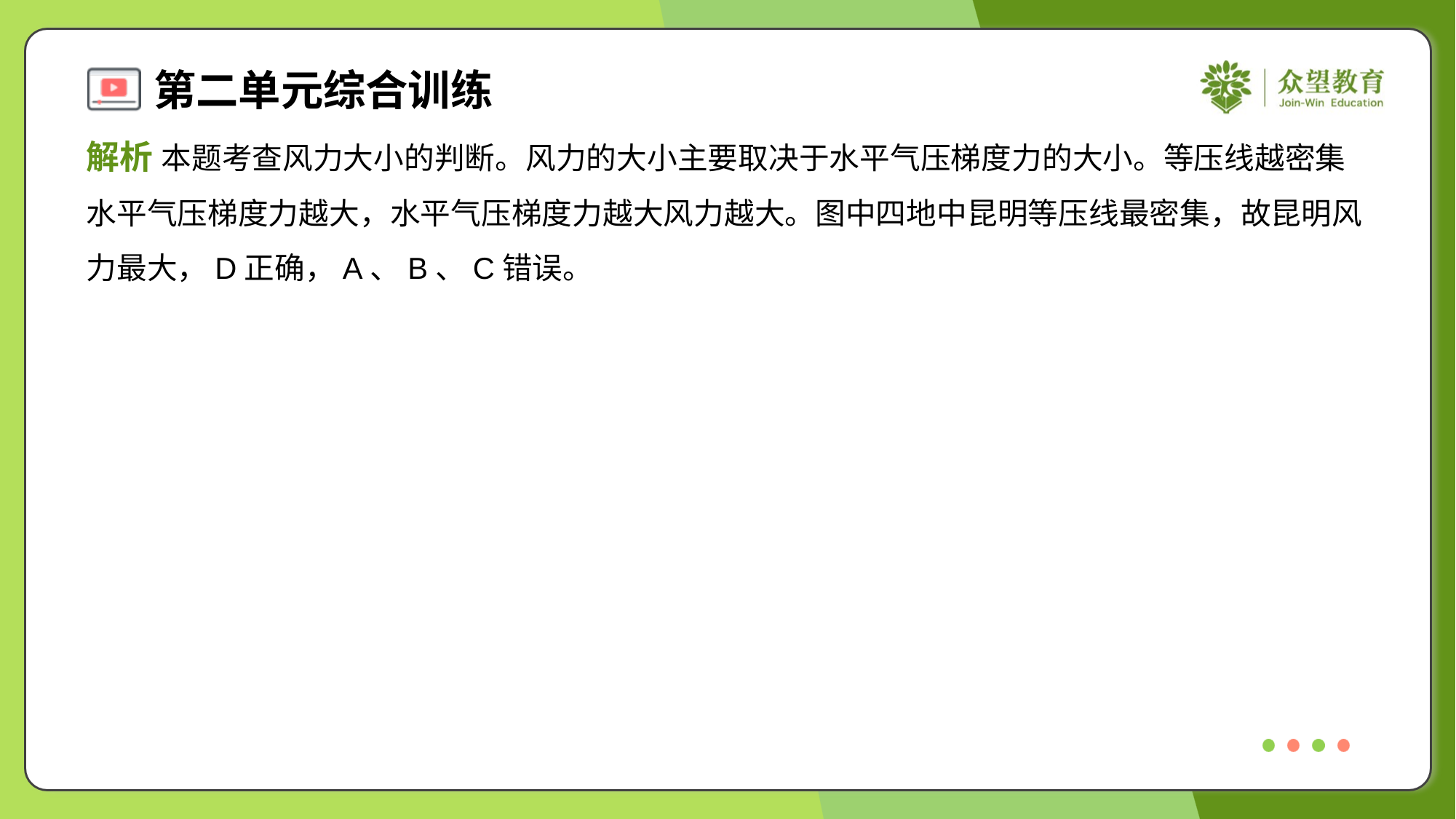

解析 本题考查风力大小的判断。风力的大小主要取决于水平气压梯度力的大小。等压线越密集
水平气压梯度力越大，水平气压梯度力越大风力越大。图中四地中昆明等压线最密集，故昆明风
力最大，D正确，A、B、C错误。